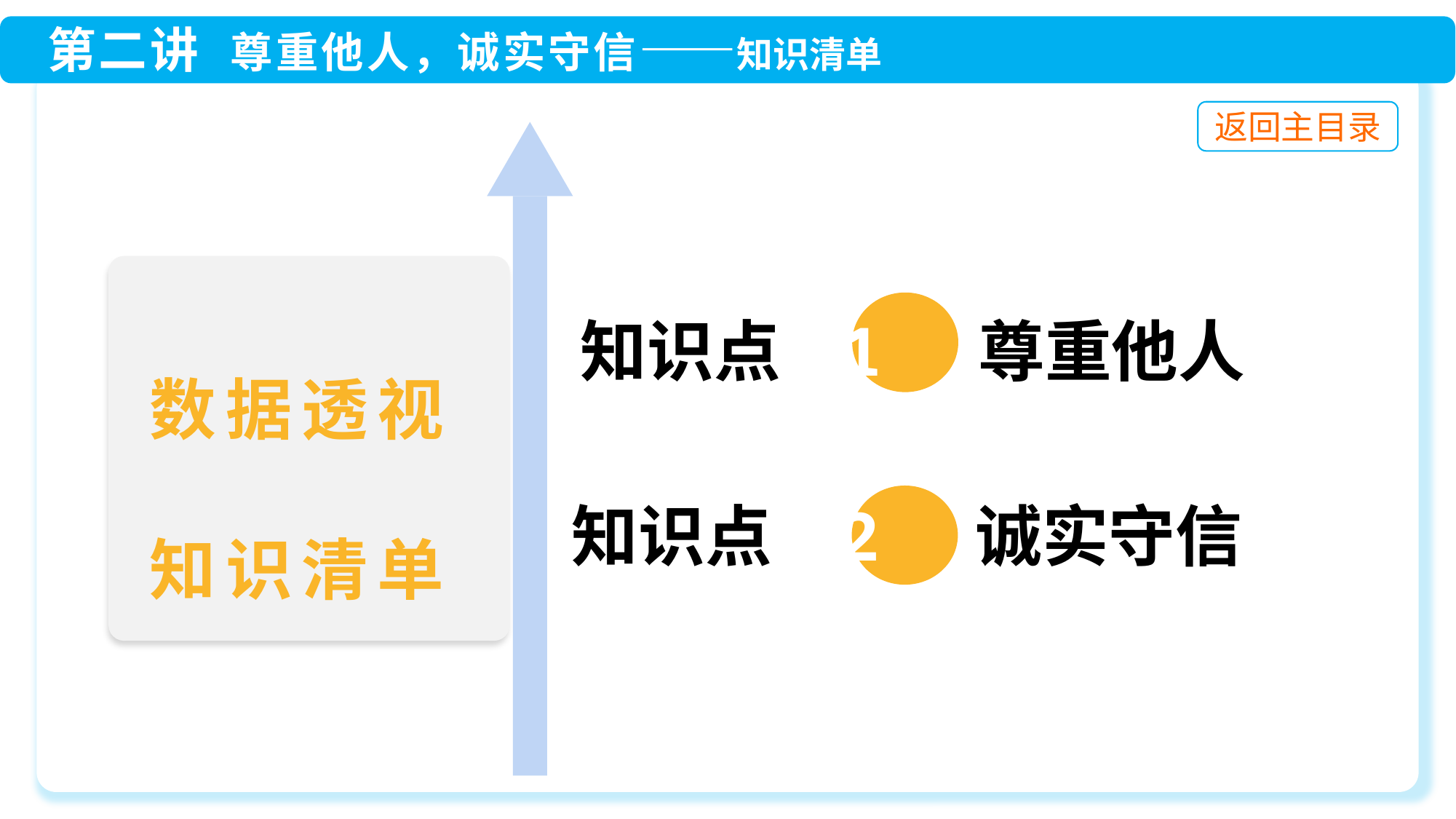

知识点   1  尊重他人
 知识点   2  诚实守信

数据透视
知识清单